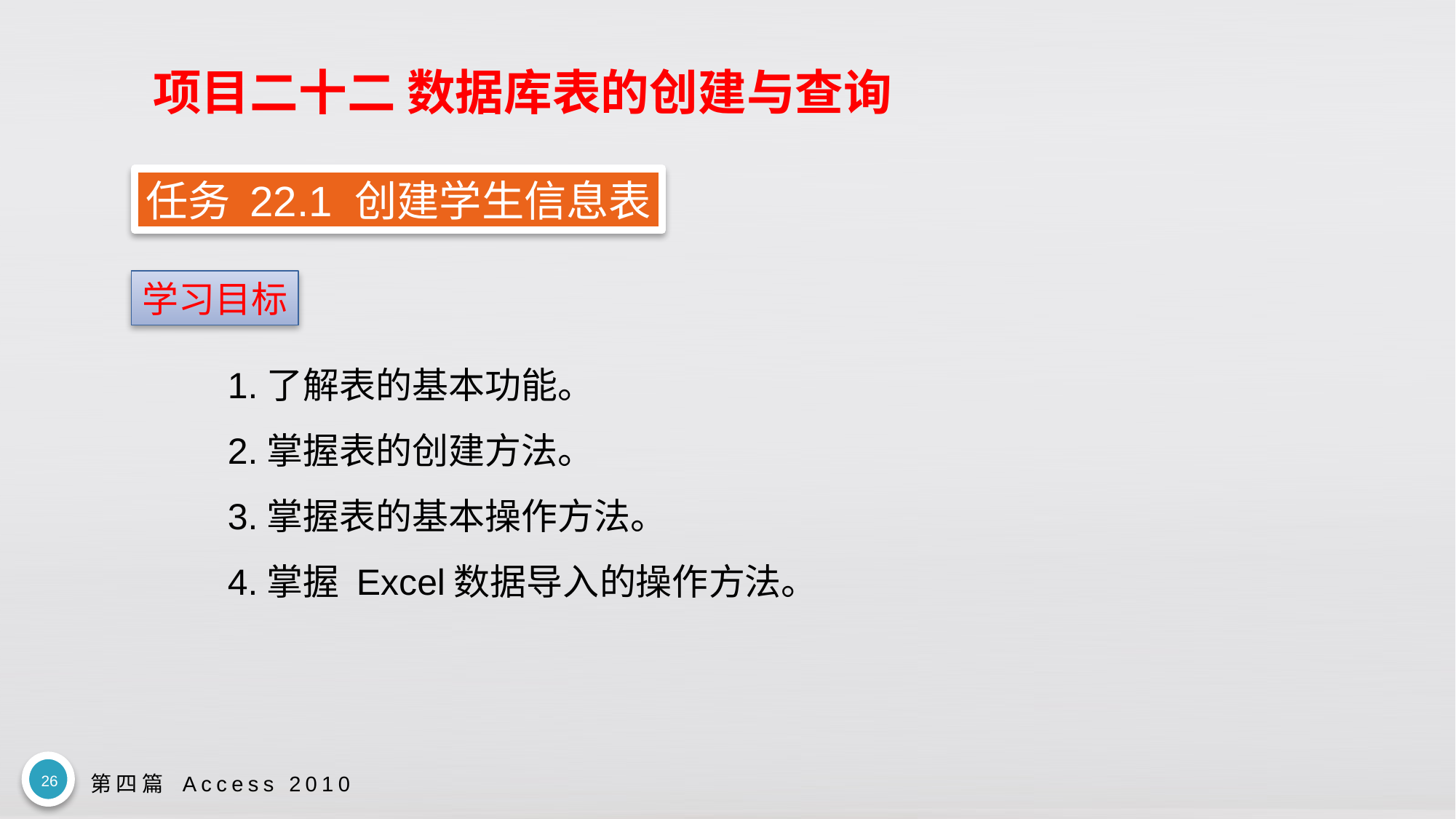

# 项目二十二 数据库表的创建与查询
任务 22.1 创建学生信息表
学习目标
1.了解表的基本功能。
2.掌握表的创建方法。
3.掌握表的基本操作方法。
4.掌握 Excel数据导入的操作方法。
26